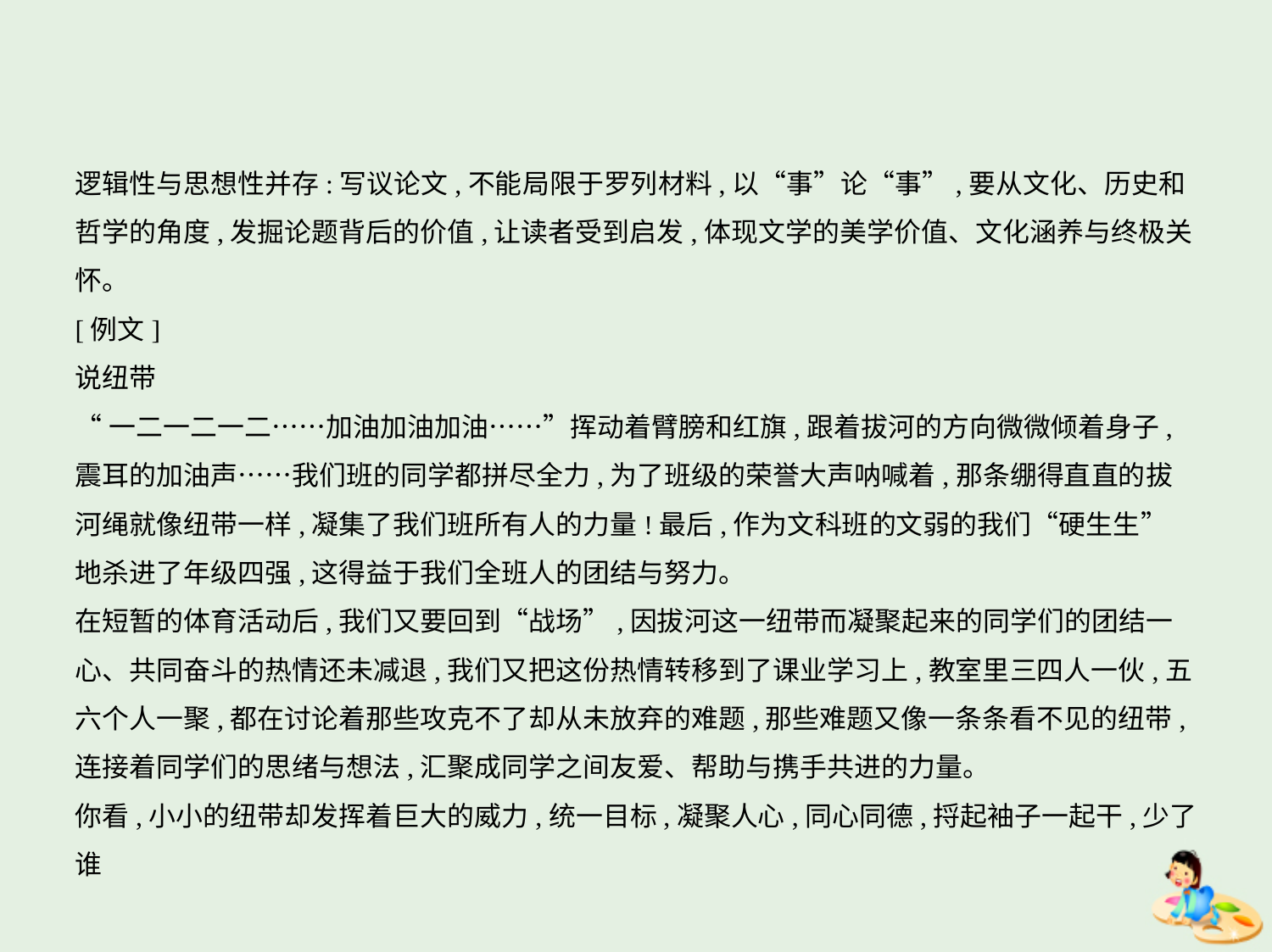

逻辑性与思想性并存:写议论文,不能局限于罗列材料,以“事”论“事”,要从文化、历史和哲学的角度,发掘论题背后的价值,让读者受到启发,体现文学的美学价值、文化涵养与终极关怀。
[例文]
说纽带
“一二一二一二……加油加油加油……”挥动着臂膀和红旗,跟着拔河的方向微微倾着身子,
震耳的加油声……我们班的同学都拼尽全力,为了班级的荣誉大声呐喊着,那条绷得直直的拔
河绳就像纽带一样,凝集了我们班所有人的力量!最后,作为文科班的文弱的我们“硬生生”
地杀进了年级四强,这得益于我们全班人的团结与努力。
在短暂的体育活动后,我们又要回到“战场”,因拔河这一纽带而凝聚起来的同学们的团结一
心、共同奋斗的热情还未减退,我们又把这份热情转移到了课业学习上,教室里三四人一伙,五
六个人一聚,都在讨论着那些攻克不了却从未放弃的难题,那些难题又像一条条看不见的纽带,
连接着同学们的思绪与想法,汇聚成同学之间友爱、帮助与携手共进的力量。
你看,小小的纽带却发挥着巨大的威力,统一目标,凝聚人心,同心同德,捋起袖子一起干,少了谁